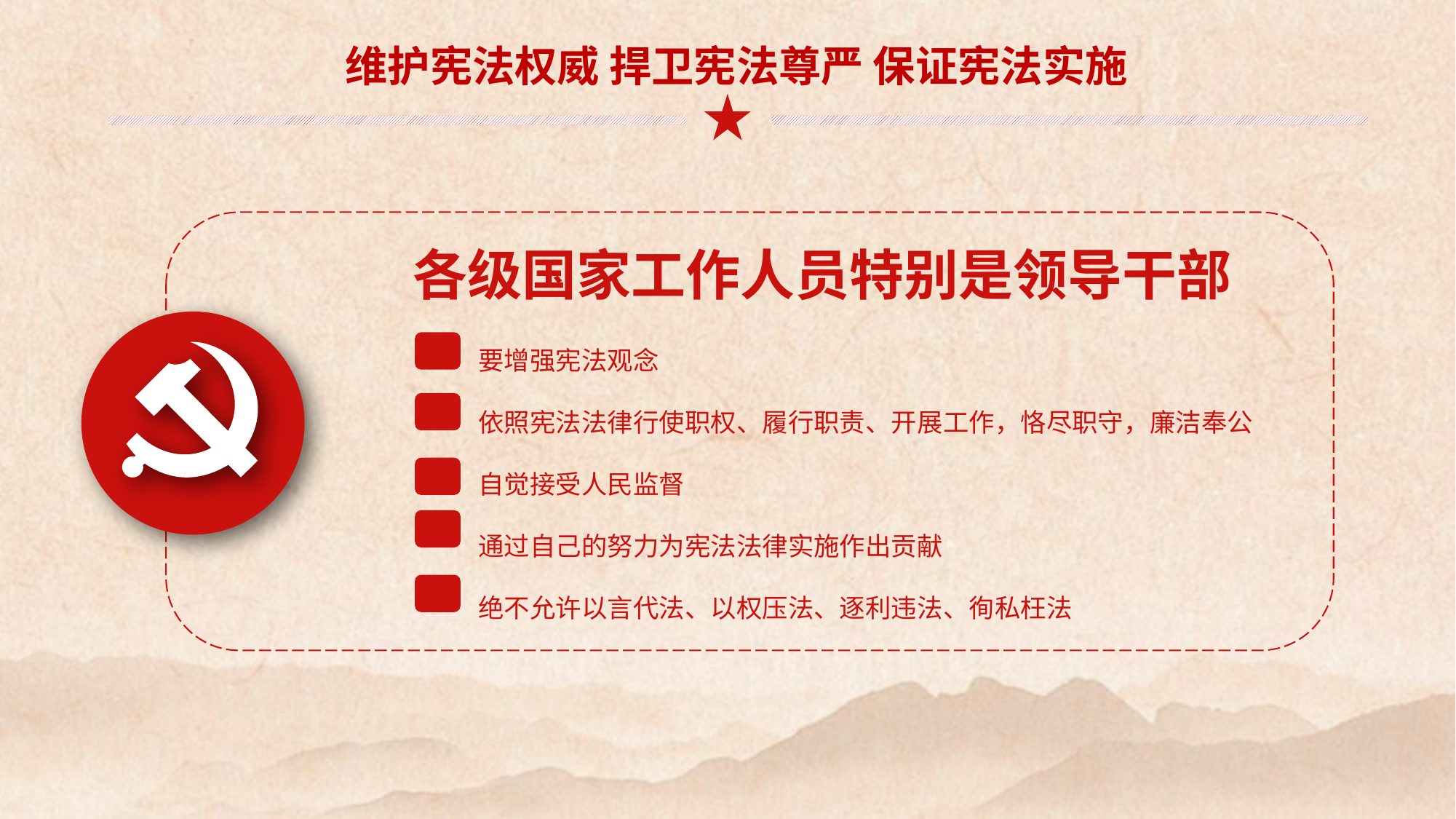

维护宪法权威 捍卫宪法尊严 保证宪法实施

各级国家工作人员特别是领导干部
要增强宪法观念
依照宪法法律行使职权、履行职责、开展工作，恪尽职守，廉洁奉公
自觉接受人民监督
通过自己的努力为宪法法律实施作出贡献
绝不允许以言代法、以权压法、逐利违法、徇私枉法